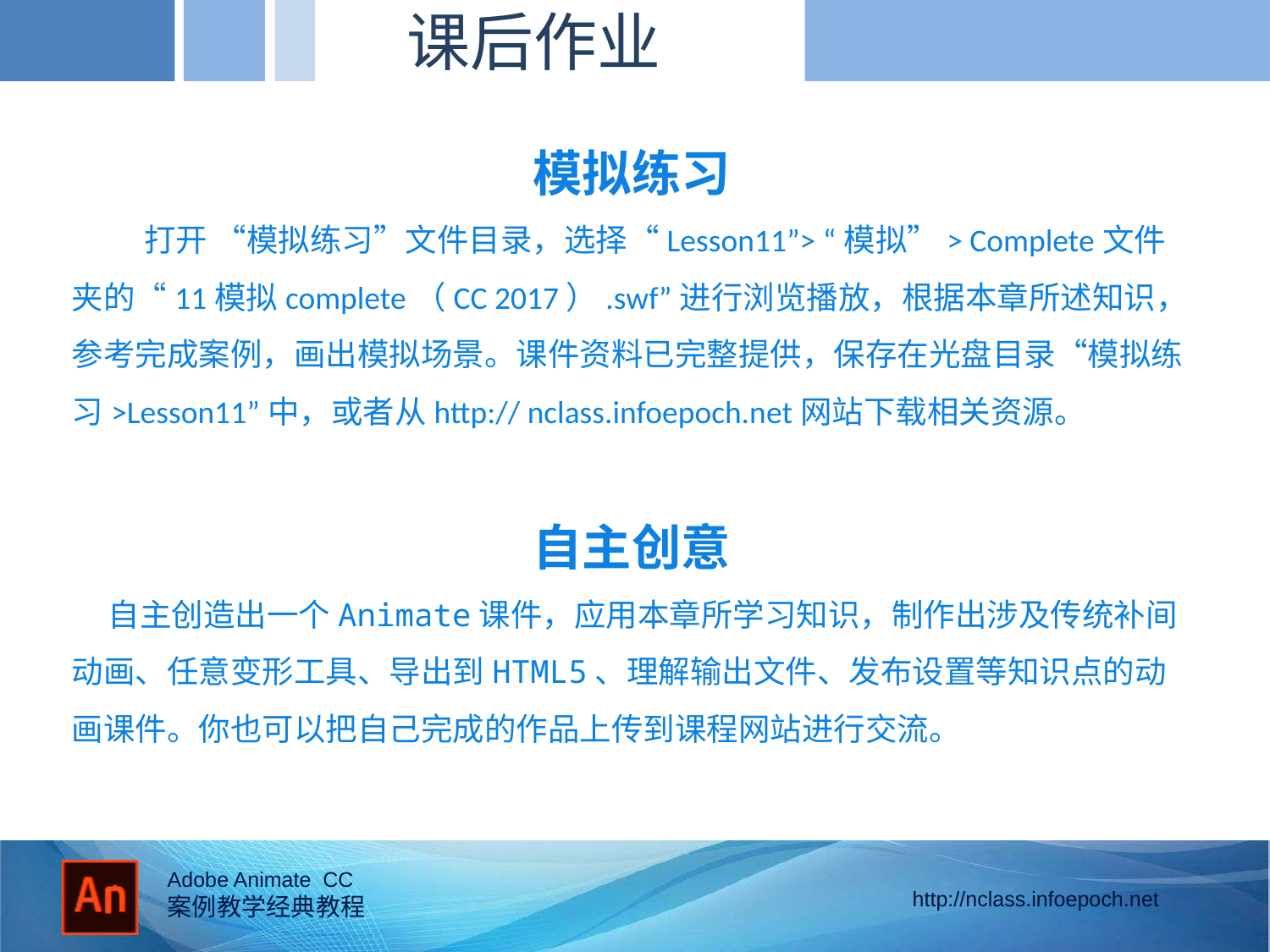

课后作业
模拟练习
         打开 “模拟练习”文件目录，选择“Lesson11”> “模拟”> Complete文件夹的“11模拟complete（CC 2017）.swf”进行浏览播放，根据本章所述知识，参考完成案例，画出模拟场景。课件资料已完整提供，保存在光盘目录“模拟练习>Lesson11”中，或者从http:// nclass.infoepoch.net网站下载相关资源。

自主创意
    自主创造出一个Animate课件，应用本章所学习知识，制作出涉及传统补间动画、任意变形工具、导出到HTML5、理解输出文件、发布设置等知识点的动画课件。你也可以把自己完成的作品上传到课程网站进行交流。
的径向